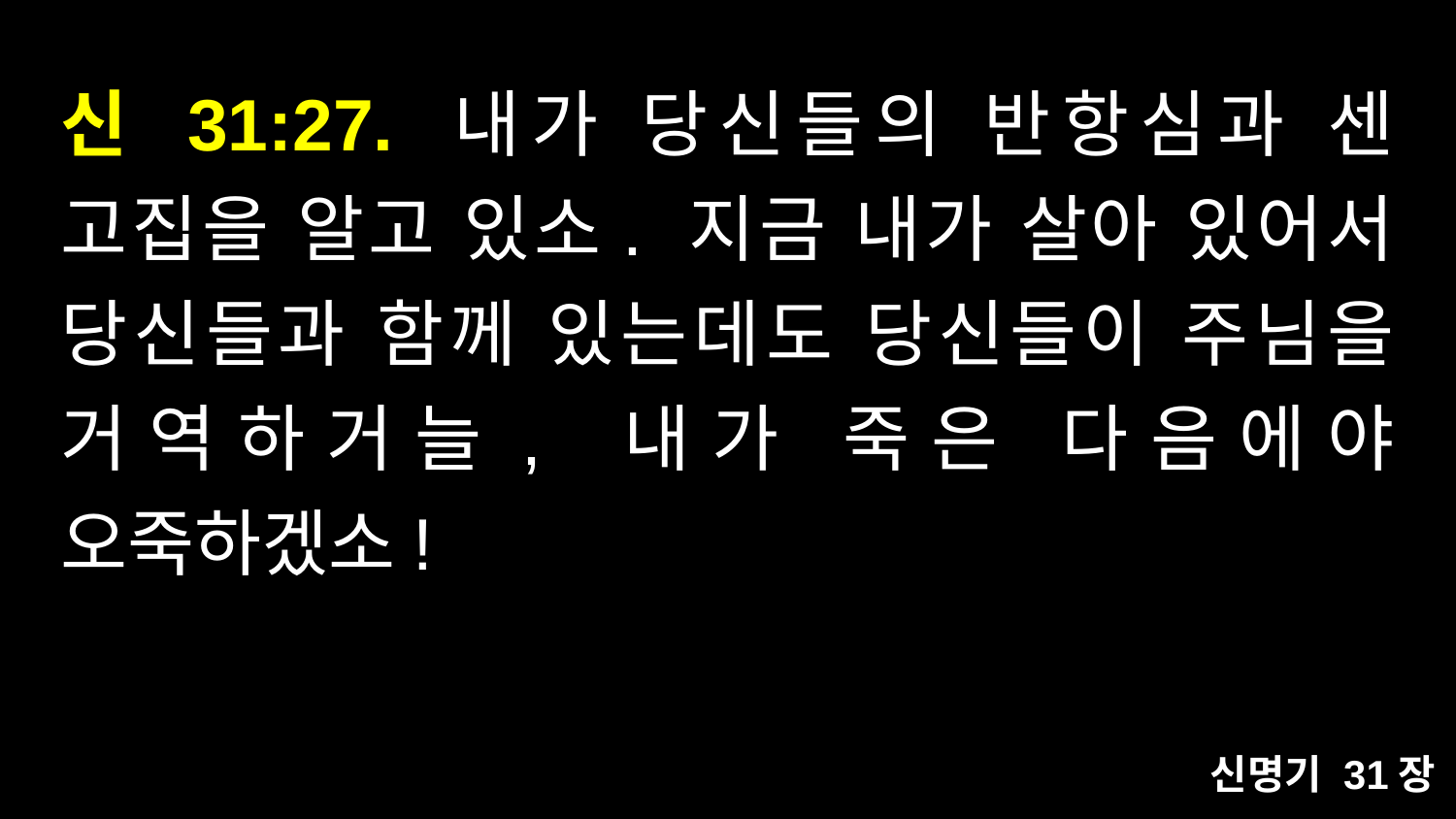

# 신 31:27. 내가 당신들의 반항심과 센 고집을 알고 있소. 지금 내가 살아 있어서 당신들과 함께 있는데도 당신들이 주님을 거역하거늘, 내가 죽은 다음에야 오죽하겠소!
신명기 31장